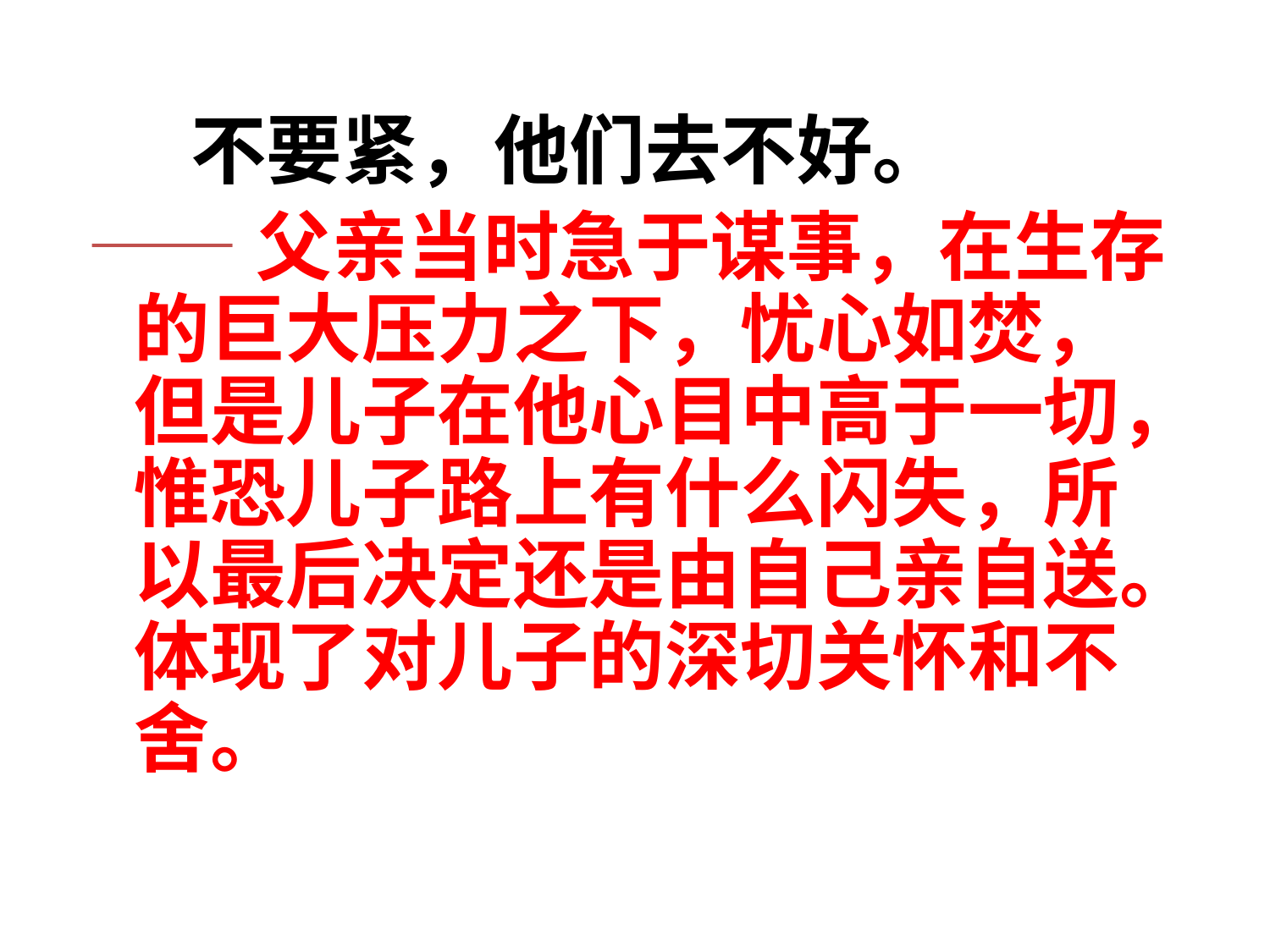

#
     不要紧，他们去不好。
——父亲当时急于谋事，在生存的巨大压力之下，忧心如焚，但是儿子在他心目中高于一切，惟恐儿子路上有什么闪失，所以最后决定还是由自己亲自送。体现了对儿子的深切关怀和不舍。